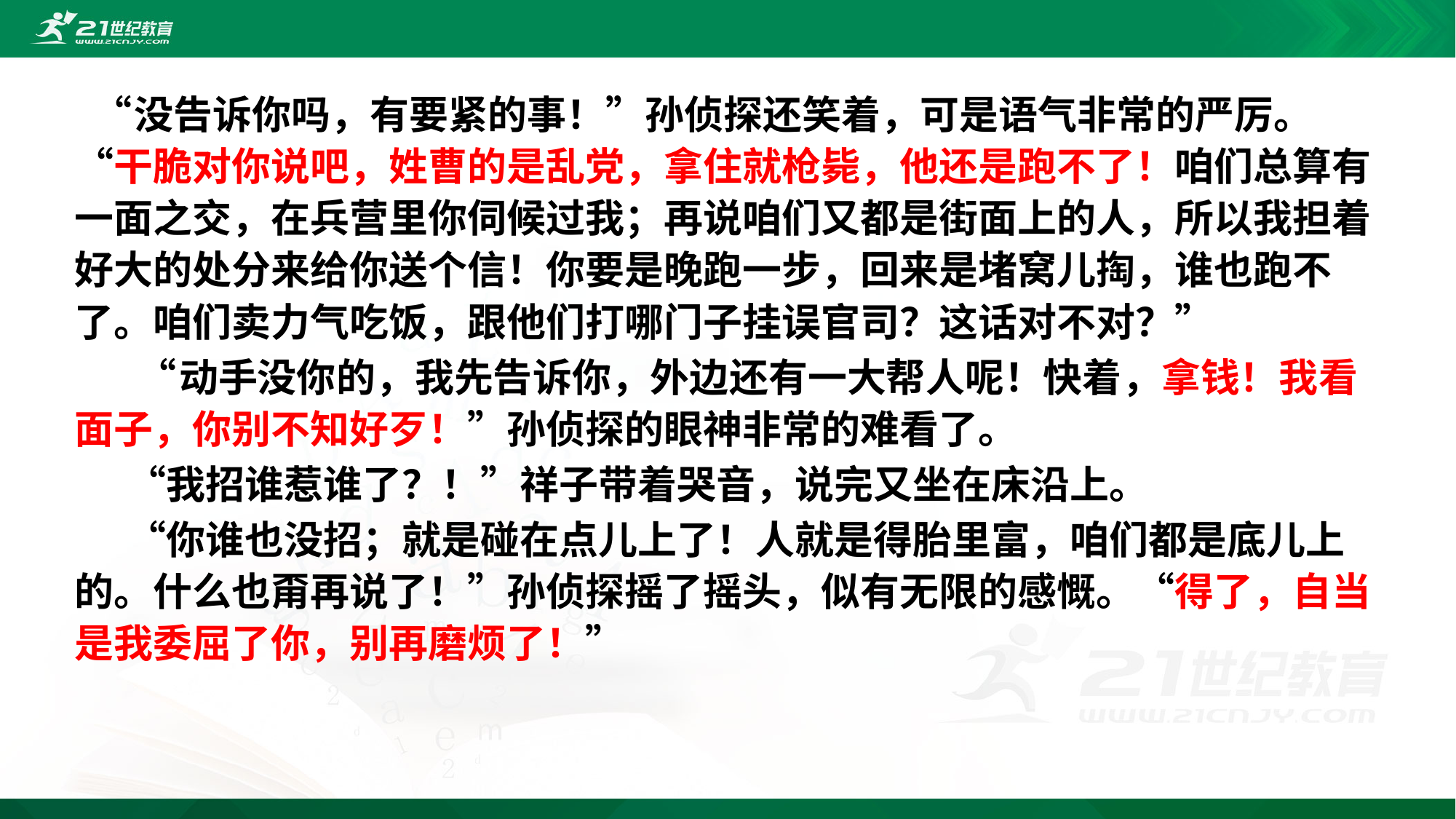

“没告诉你吗，有要紧的事！”孙侦探还笑着，可是语气非常的严厉。“干脆对你说吧，姓曹的是乱党，拿住就枪毙，他还是跑不了！咱们总算有一面之交，在兵营里你伺候过我；再说咱们又都是街面上的人，所以我担着好大的处分来给你送个信！你要是晚跑一步，回来是堵窝儿掏，谁也跑不了。咱们卖力气吃饭，跟他们打哪门子挂误官司？这话对不对？”
          “动手没你的，我先告诉你，外边还有一大帮人呢！快着，拿钱！我看面子，你别不知好歹！”孙侦探的眼神非常的难看了。
　　“我招谁惹谁了？！”祥子带着哭音，说完又坐在床沿上。
　　“你谁也没招；就是碰在点儿上了！人就是得胎里富，咱们都是底儿上的。什么也甭再说了！”孙侦探摇了摇头，似有无限的感慨。“得了，自当是我委屈了你，别再磨烦了！”